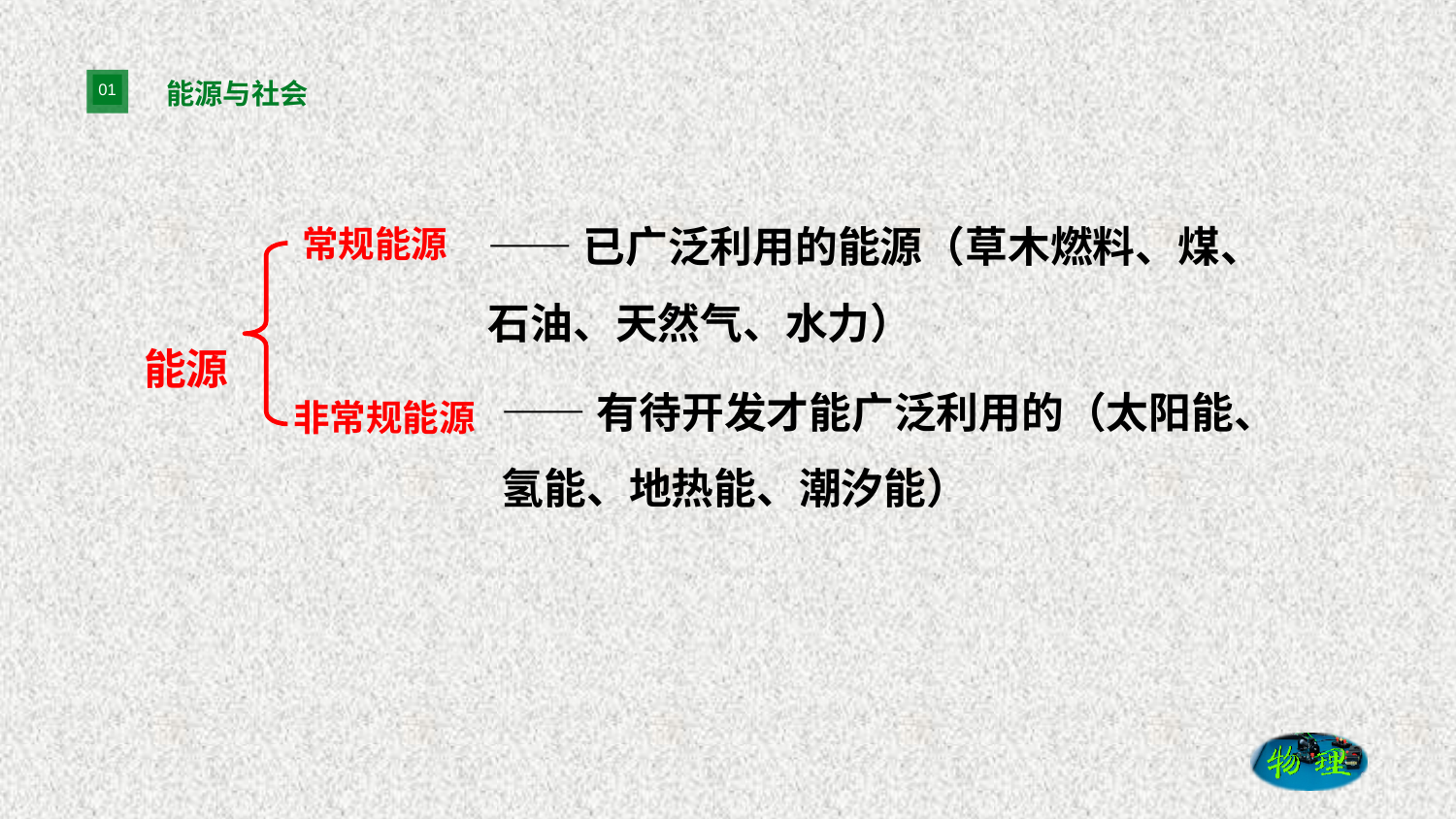

# 能源与社会
——已广泛利用的能源（草木燃料、煤、石油、天然气、水力）
常规能源

非常规能源
能源
——有待开发才能广泛利用的（太阳能、氢能、地热能、潮汐能）